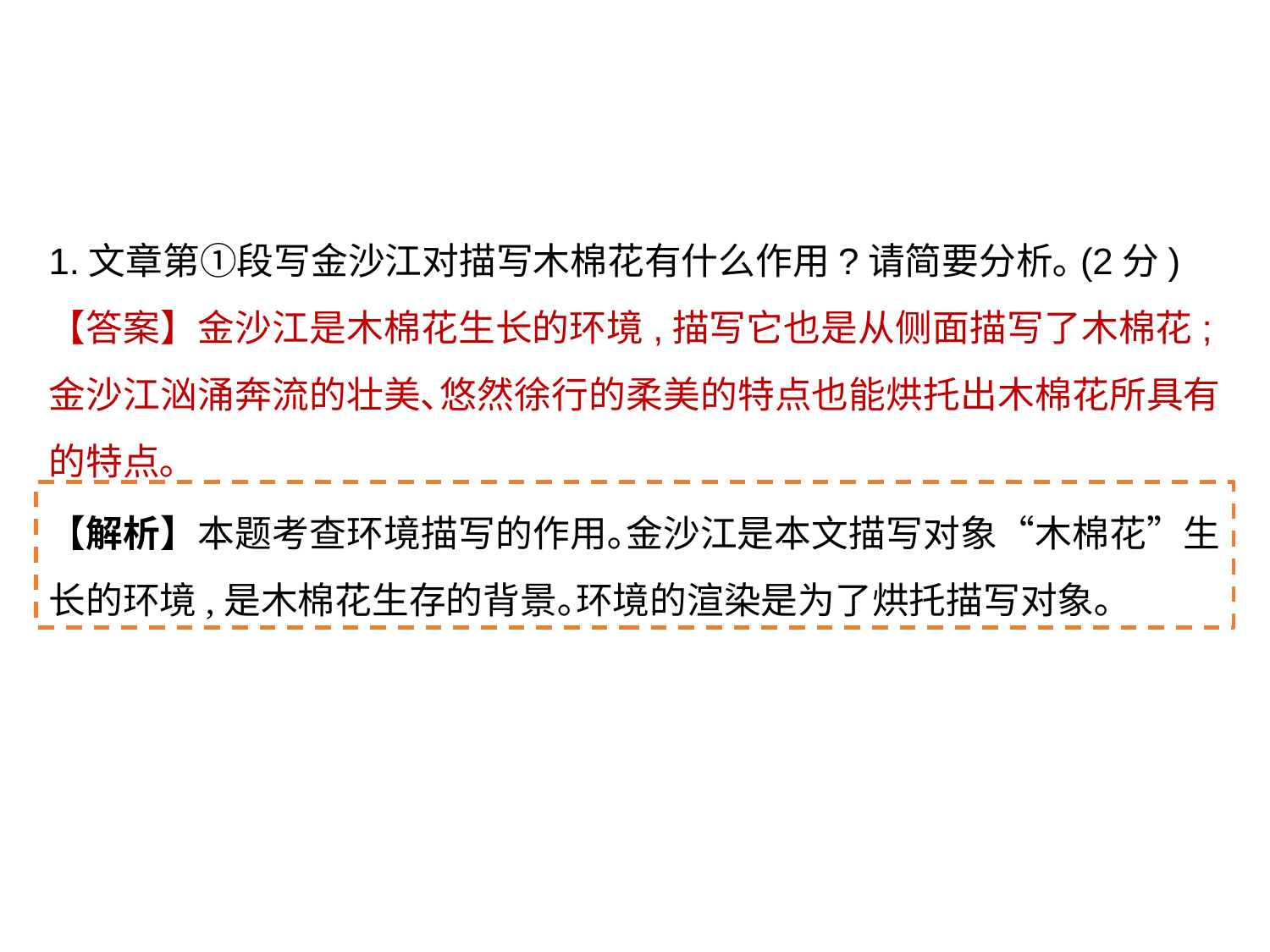

1.文章第①段写金沙江对描写木棉花有什么作用?请简要分析｡(2分)
【答案】金沙江是木棉花生长的环境,描写它也是从侧面描写了木棉花;金沙江汹涌奔流的壮美､悠然徐行的柔美的特点也能烘托出木棉花所具有的特点｡
【解析】本题考查环境描写的作用｡金沙江是本文描写对象“木棉花”生长的环境,是木棉花生存的背景｡环境的渲染是为了烘托描写对象｡